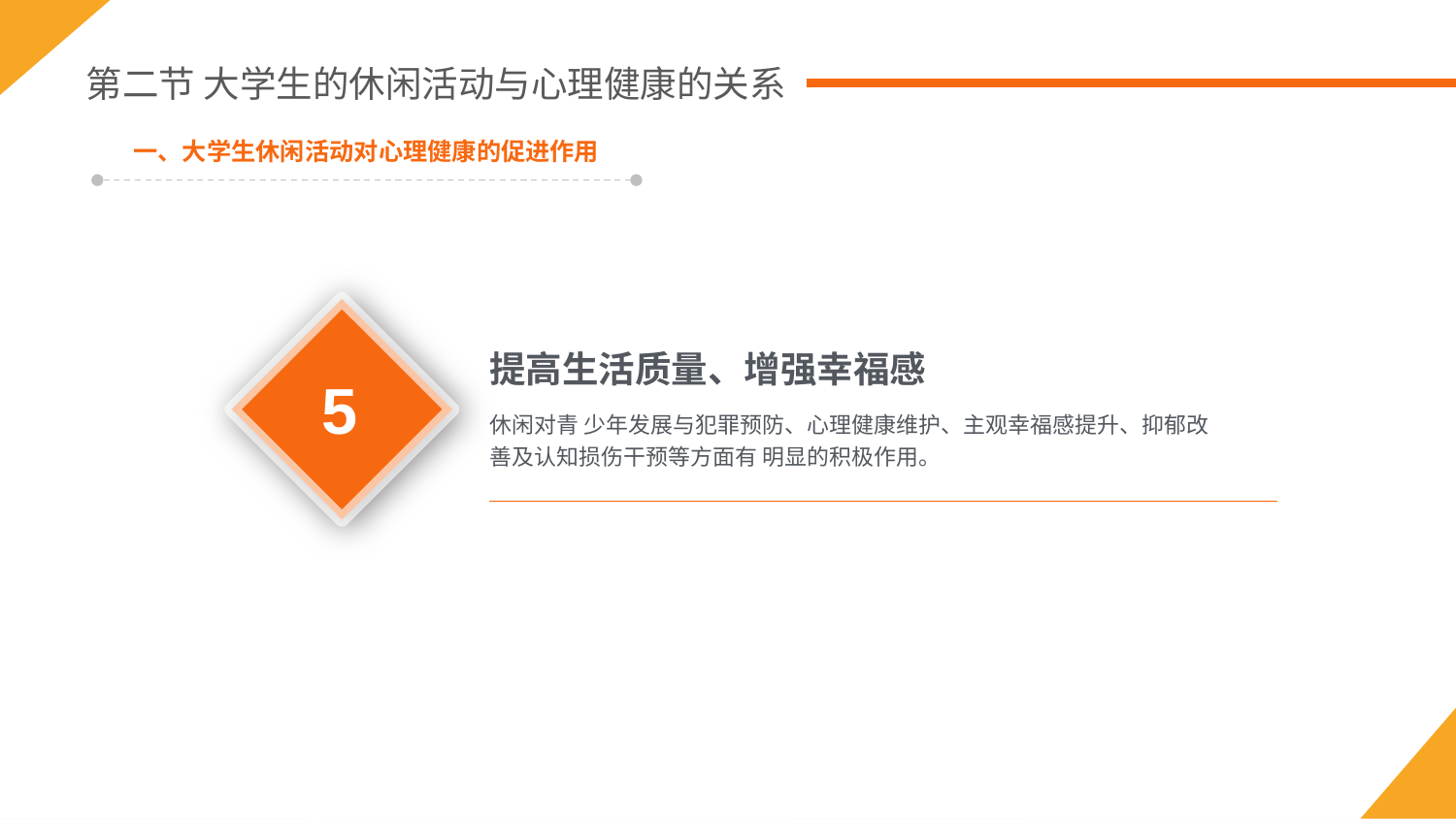

第二节 大学生的休闲活动与心理健康的关系
一、大学生休闲活动对心理健康的促进作用

5
提高生活质量、增强幸福感
休闲对青 少年发展与犯罪预防、心理健康维护、主观幸福感提升、抑郁改善及认知损伤干预等方面有 明显的积极作用。